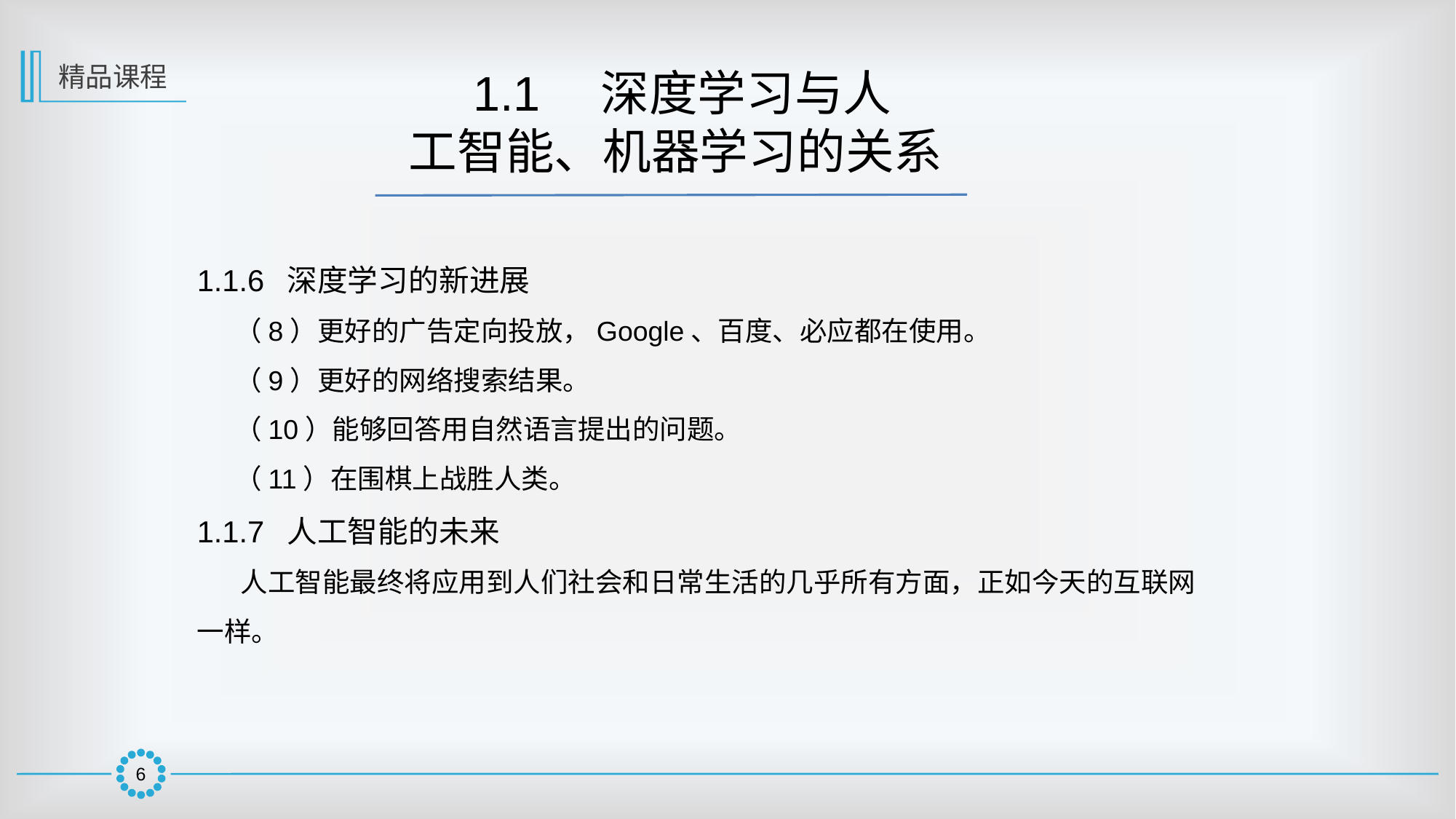

精品课程
 1.1　深度学习与人
工智能、机器学习的关系

1.1.6 深度学习的新进展
     （8）更好的广告定向投放，Google、百度、必应都在使用。
     （9）更好的网络搜索结果。
     （10）能够回答用自然语言提出的问题。
     （11）在围棋上战胜人类。
1.1.7 人工智能的未来
      人工智能最终将应用到人们社会和日常生活的几乎所有方面，正如今天的互联网一样。

6